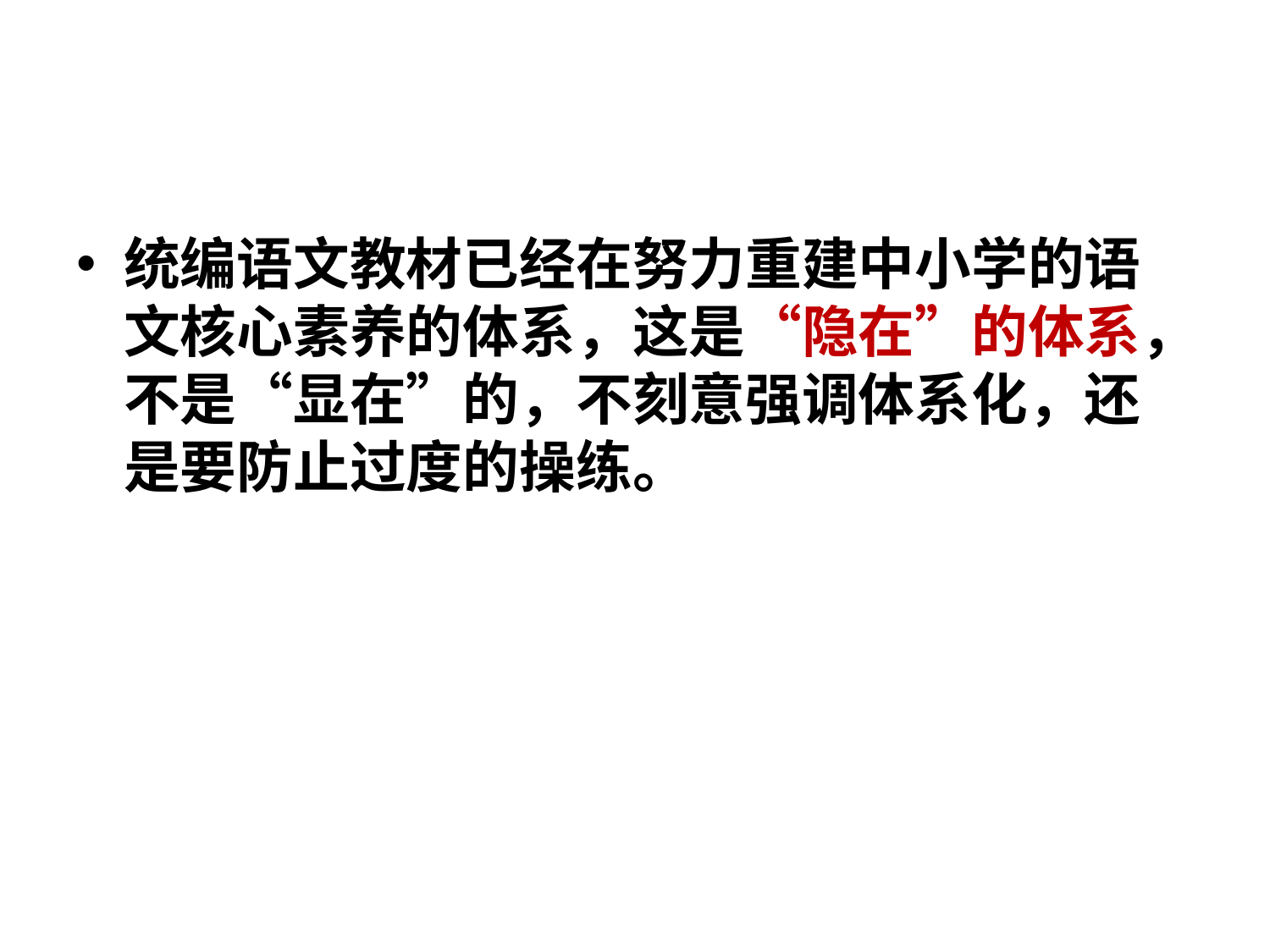

#
统编语文教材已经在努力重建中小学的语文核心素养的体系，这是“隐在”的体系，不是“显在”的，不刻意强调体系化，还是要防止过度的操练。